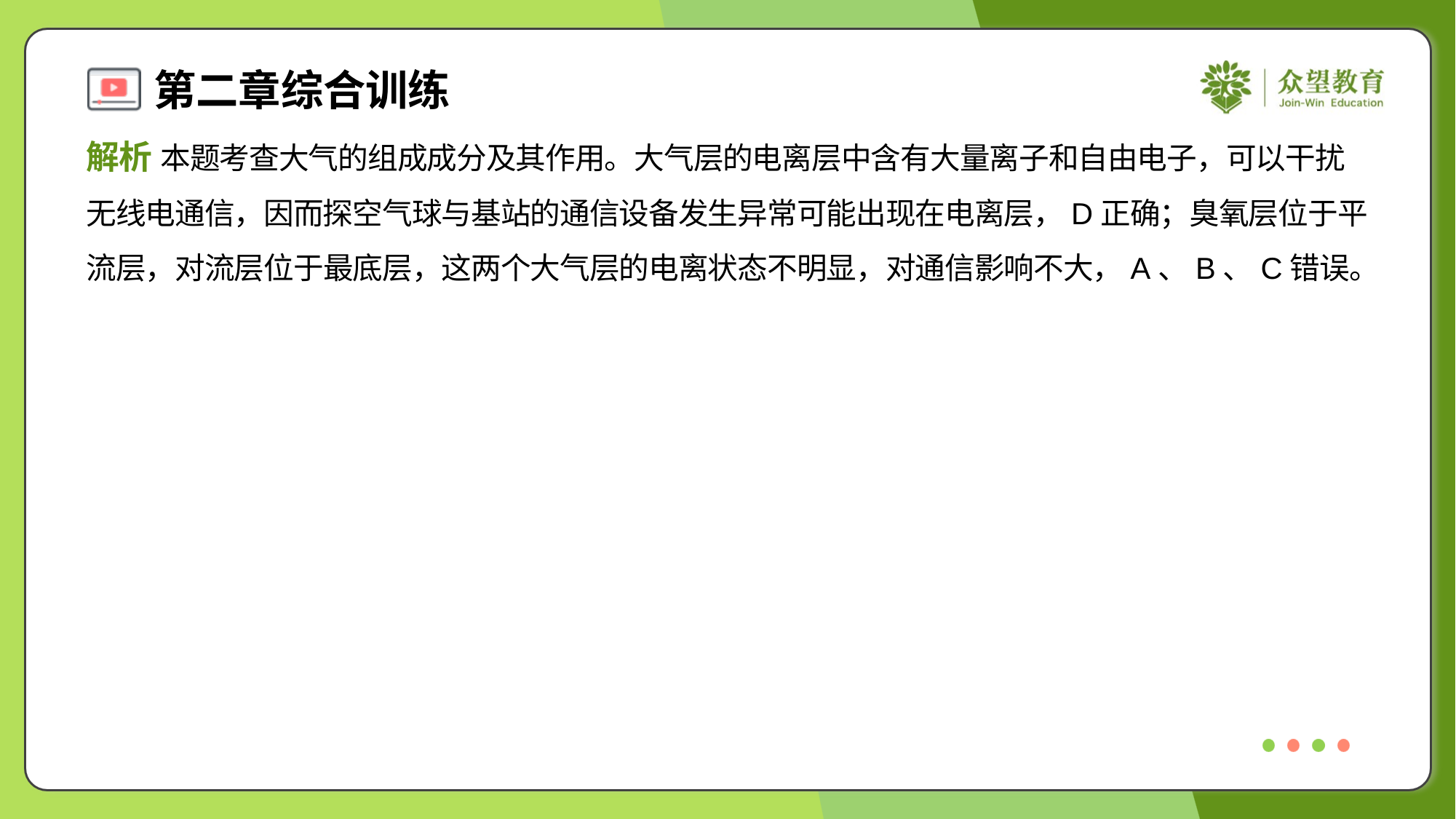

解析 本题考查大气的组成成分及其作用。大气层的电离层中含有大量离子和自由电子，可以干扰
无线电通信，因而探空气球与基站的通信设备发生异常可能出现在电离层，D正确；臭氧层位于平
流层，对流层位于最底层，这两个大气层的电离状态不明显，对通信影响不大，A、B、C错误。